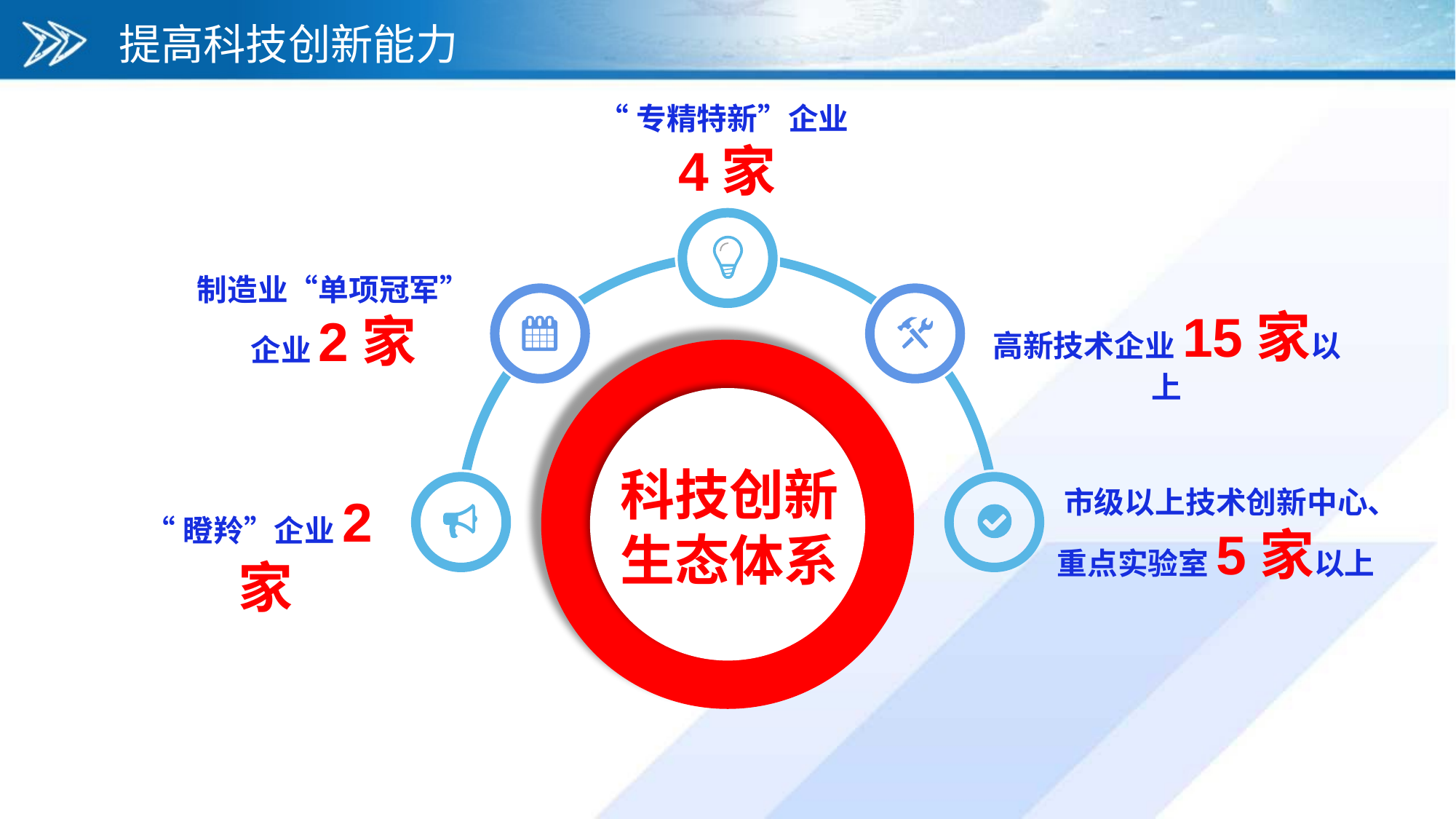

提高科技创新能力
“专精特新”企业4家

制造业“单项冠军”企业2家

高新技术企业15家以上

科技创新
生态体系

市级以上技术创新中心、重点实验室5家以上
“瞪羚”企业2家